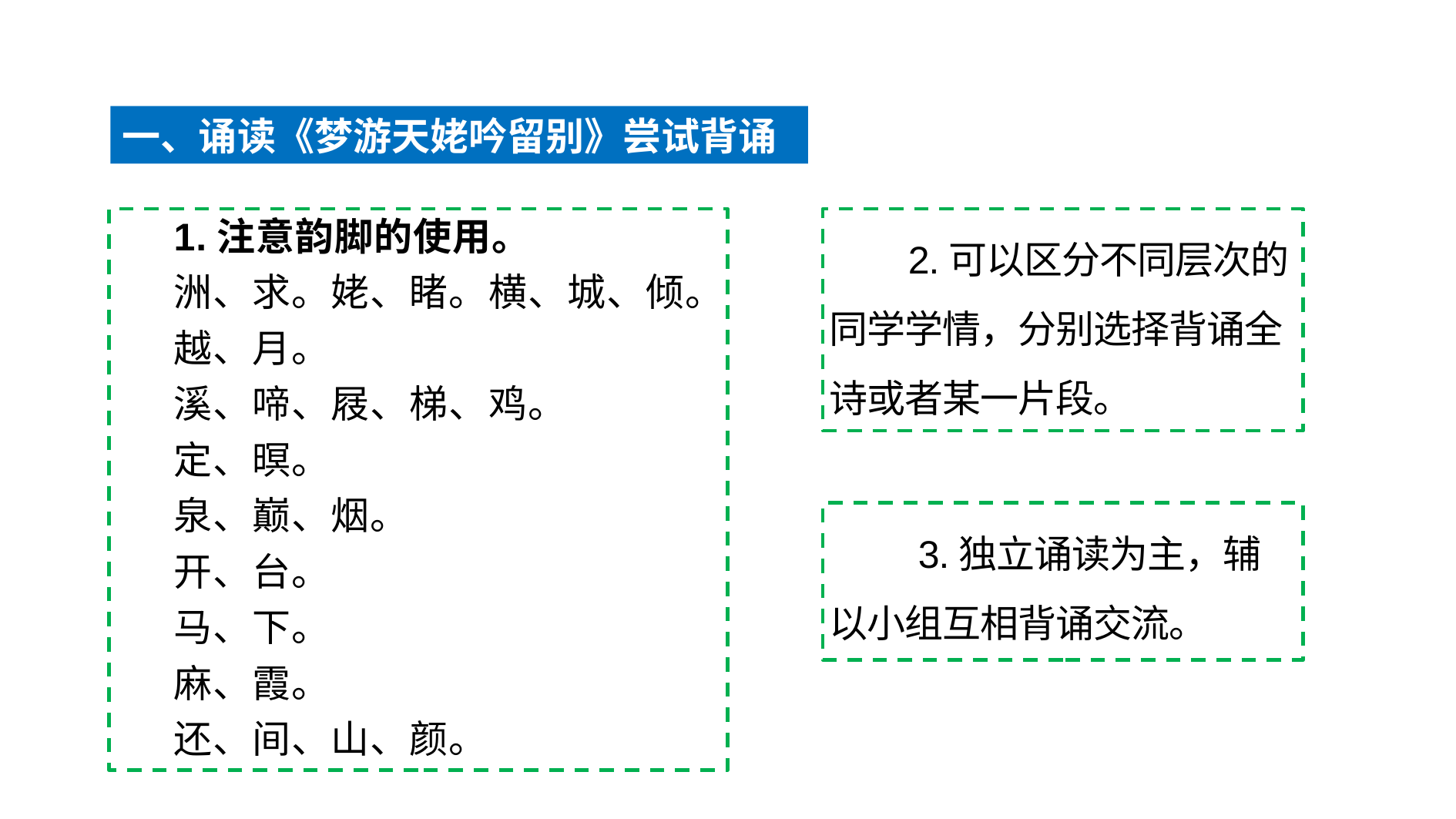

一、诵读《梦游天姥吟留别》尝试背诵
1.注意韵脚的使用。
洲、求。姥、睹。横、城、倾。
越、月。
溪、啼、屐、梯、鸡。
定、暝。
泉、巅、烟。
开、台。
马、下。
麻、霞。
还、间、山、颜。

  2.可以区分不同层次的同学学情，分别选择背诵全诗或者某一片段。
   3.独立诵读为主，辅以小组互相背诵交流。